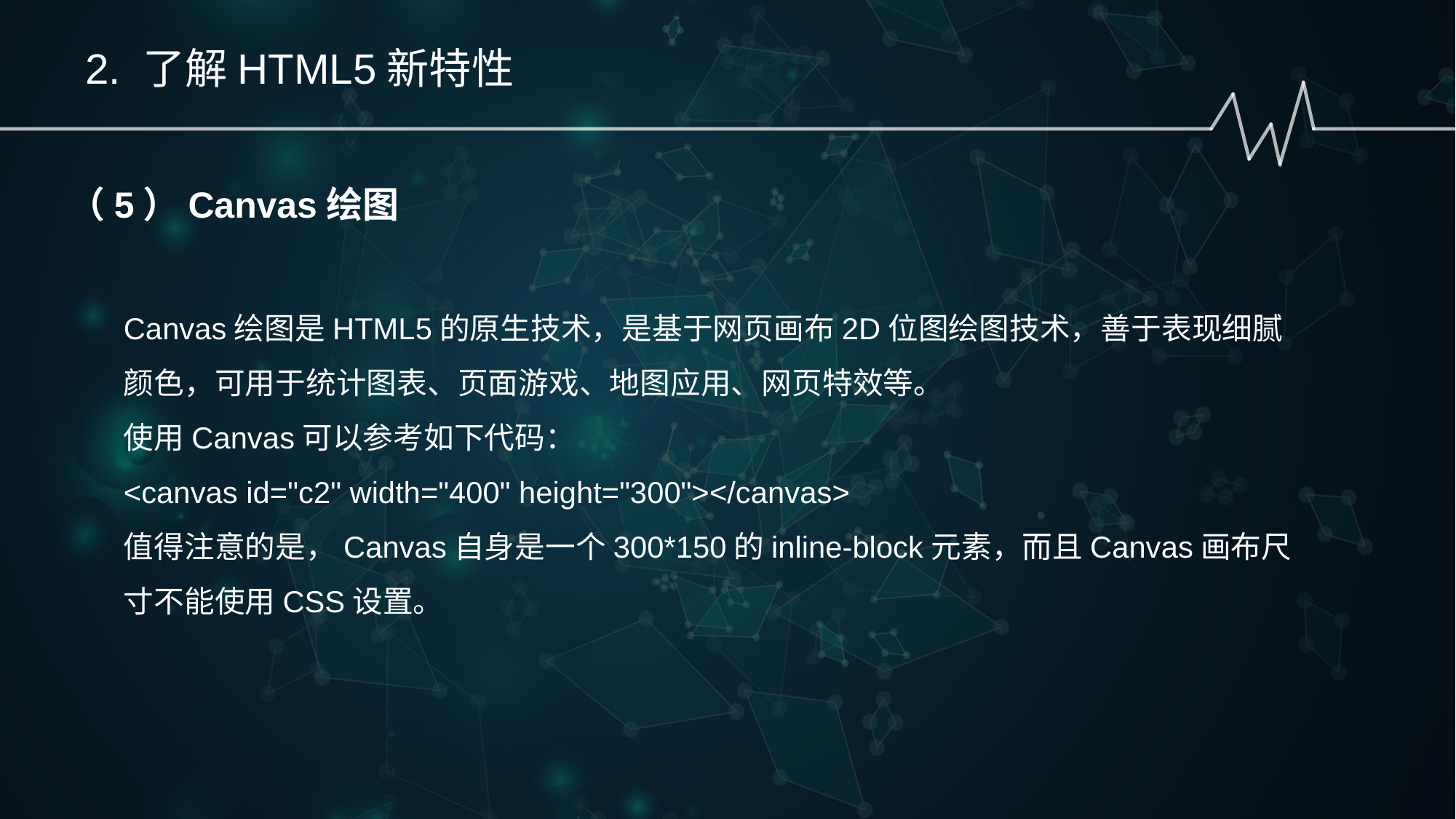

2. 了解HTML5新特性
（5）Canvas绘图

Canvas绘图是HTML5的原生技术，是基于网页画布2D位图绘图技术，善于表现细腻颜色，可用于统计图表、页面游戏、地图应用、网页特效等。
使用Canvas可以参考如下代码：
<canvas id="c2" width="400" height="300"></canvas>
值得注意的是，Canvas自身是一个300*150的inline-block元素，而且Canvas画布尺寸不能使用CSS设置。